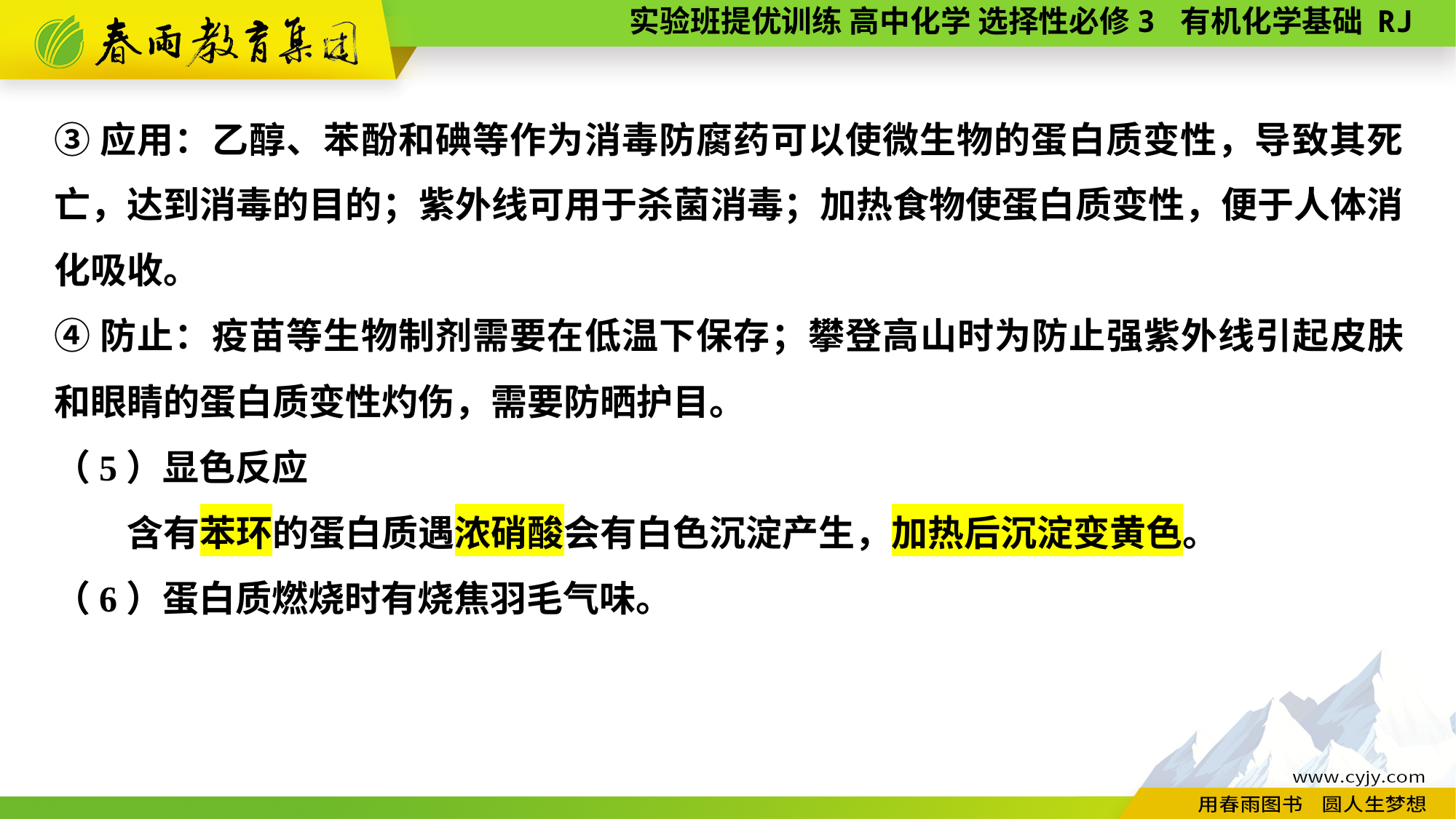

③应用：乙醇、苯酚和碘等作为消毒防腐药可以使微生物的蛋白质变性，导致其死亡，达到消毒的目的；紫外线可用于杀菌消毒；加热食物使蛋白质变性，便于人体消化吸收。
④防止：疫苗等生物制剂需要在低温下保存；攀登高山时为防止强紫外线引起皮肤和眼睛的蛋白质变性灼伤，需要防晒护目。
（5）显色反应
含有苯环的蛋白质遇浓硝酸会有白色沉淀产生，加热后沉淀变黄色。
（6）蛋白质燃烧时有烧焦羽毛气味。